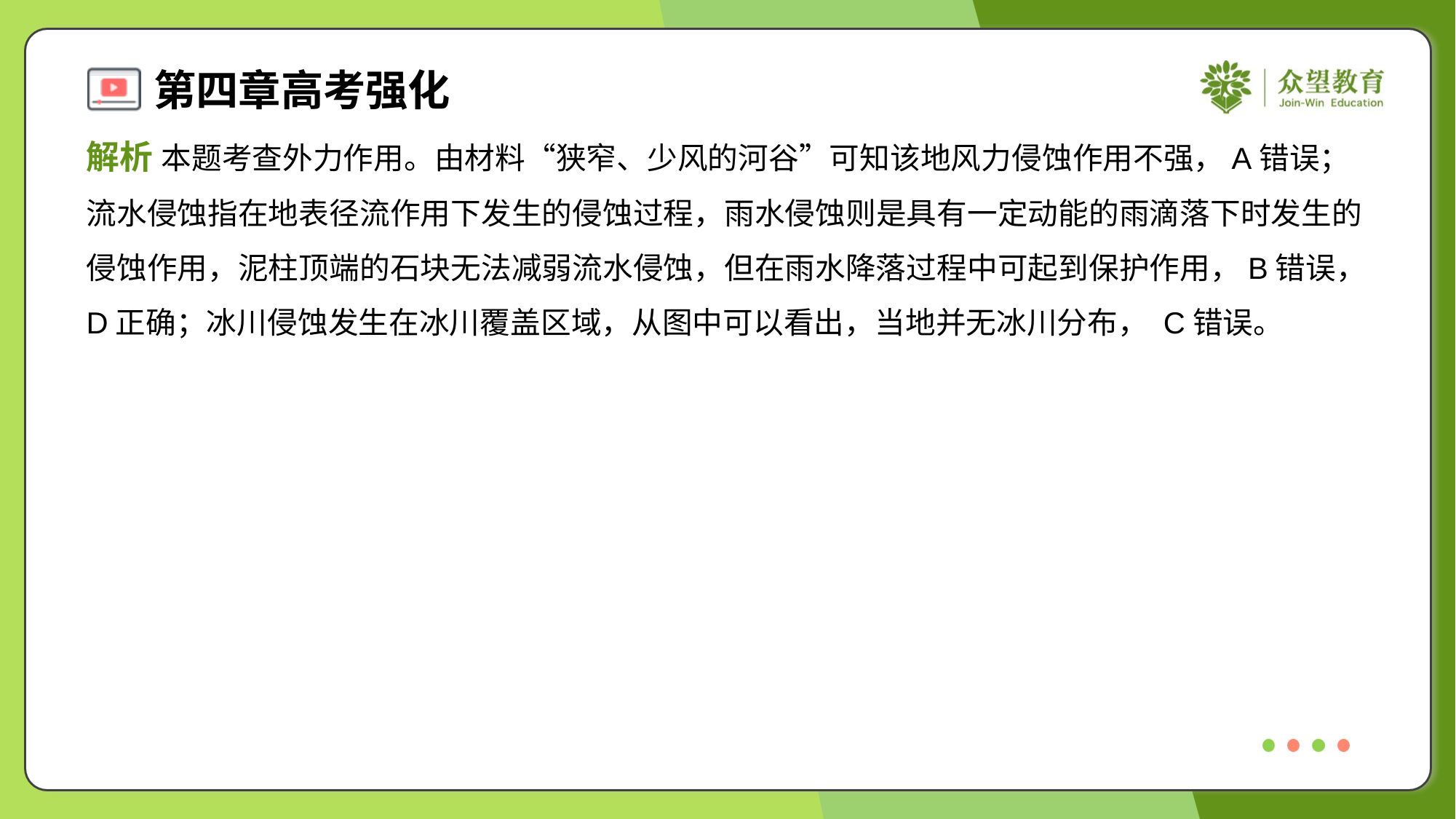

解析 本题考查外力作用。由材料“狭窄、少风的河谷”可知该地风力侵蚀作用不强，A错误；
流水侵蚀指在地表径流作用下发生的侵蚀过程，雨水侵蚀则是具有一定动能的雨滴落下时发生的
侵蚀作用，泥柱顶端的石块无法减弱流水侵蚀，但在雨水降落过程中可起到保护作用，B错误，
D正确；冰川侵蚀发生在冰川覆盖区域，从图中可以看出，当地并无冰川分布， C错误。